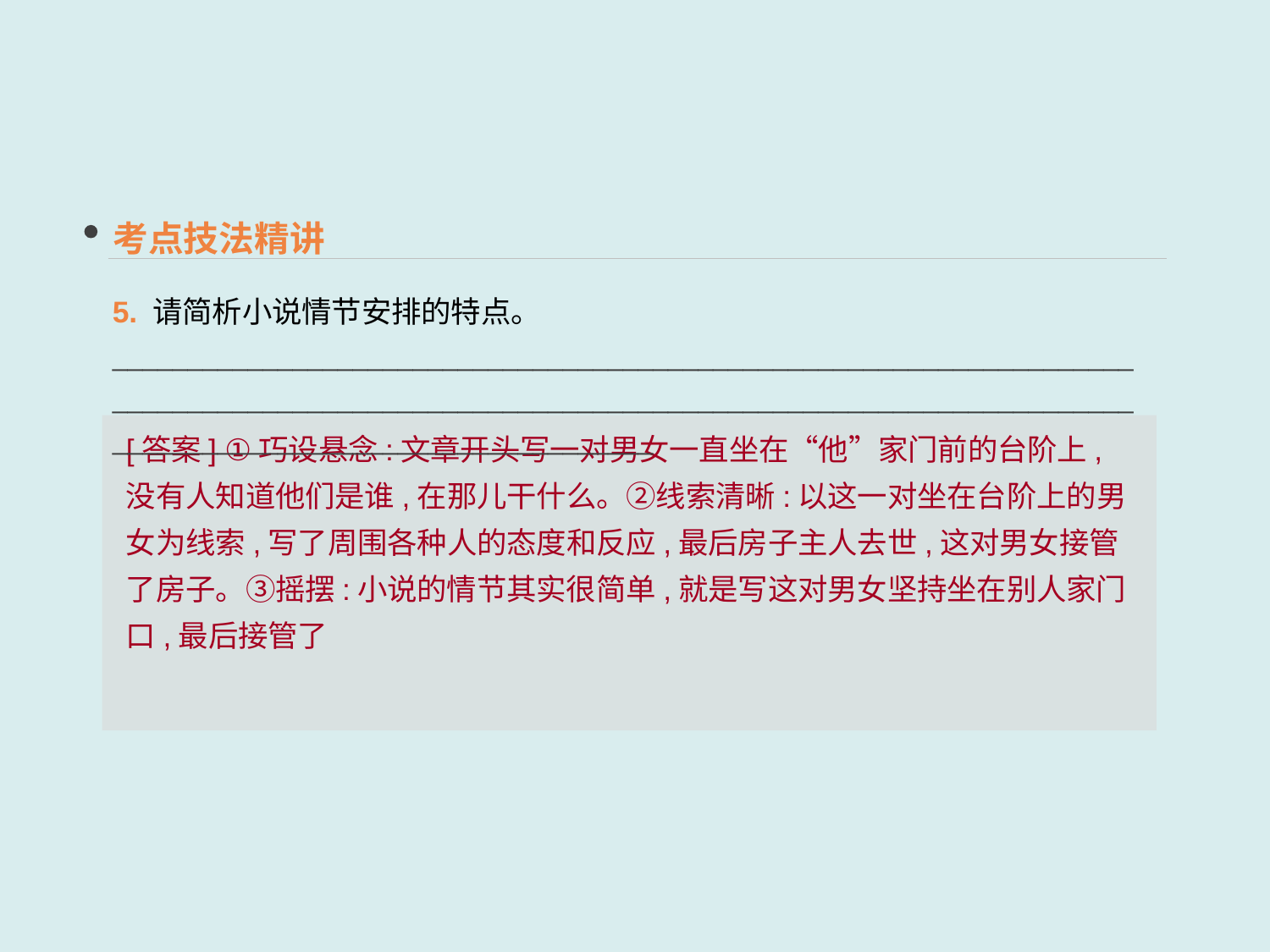

考点技法精讲

5. 请简析小说情节安排的特点。
____________________________________________________________________________________________________________________________________________________________________________
[答案] ①巧设悬念:文章开头写一对男女一直坐在“他”家门前的台阶上,没有人知道他们是谁,在那儿干什么。②线索清晰:以这一对坐在台阶上的男女为线索,写了周围各种人的态度和反应,最后房子主人去世,这对男女接管了房子。③摇摆:小说的情节其实很简单,就是写这对男女坚持坐在别人家门口,最后接管了